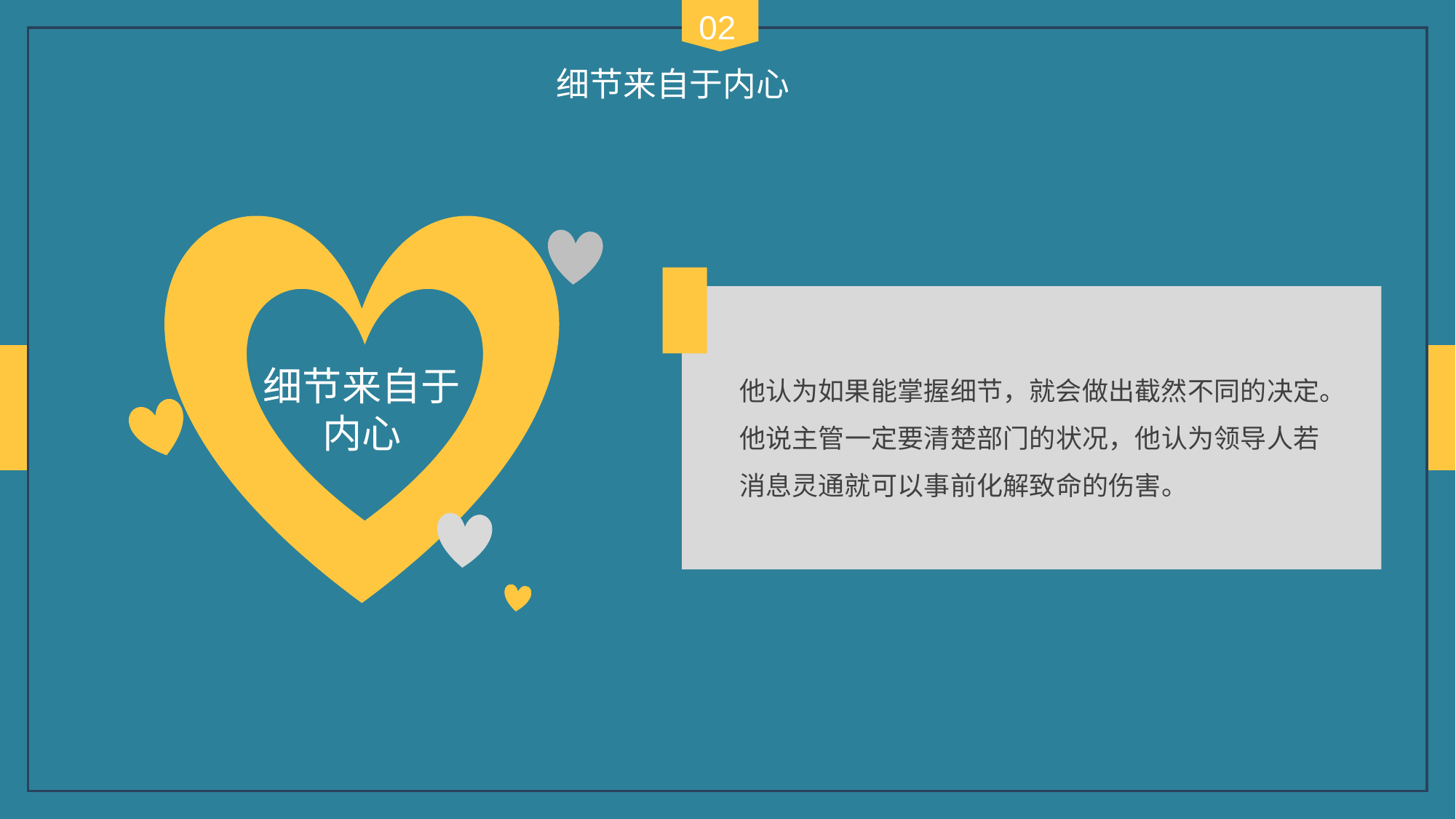

02
细节来自于内心

细节来自于
内心

他认为如果能掌握细节，就会做出截然不同的决定。他说主管一定要清楚部门的状况，他认为领导人若消息灵通就可以事前化解致命的伤害。